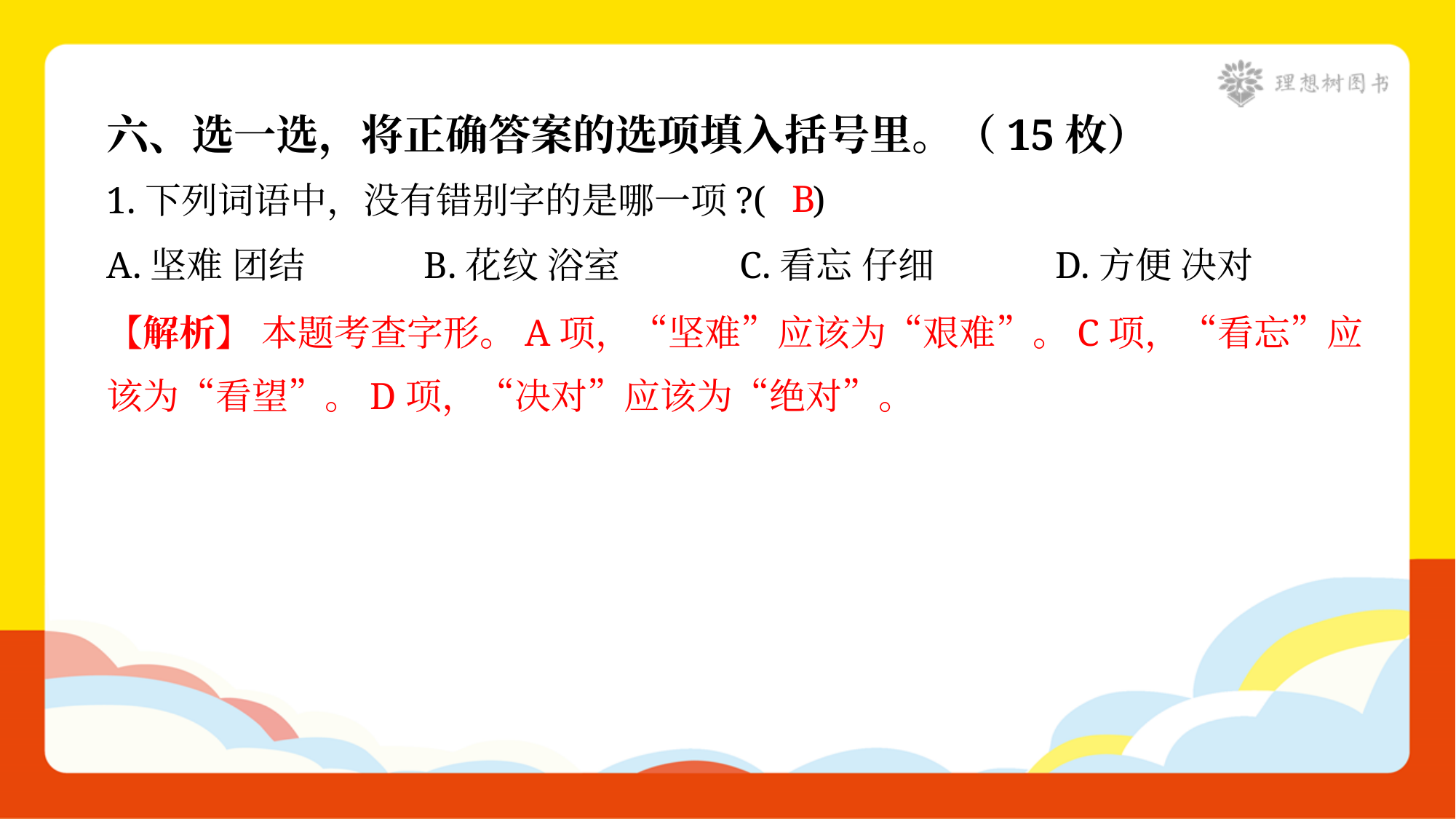

六、选一选，将正确答案的选项填入括号里。（15枚）
B
1.下列词语中，没有错别字的是哪一项?(     )
A.坚难 团结	B.花纹 浴室	C.看忘 仔细	D.方便 决对
【解析】 本题考查字形。A项，“坚难”应该为“艰难”。C项，“看忘”应
该为“看望”。D项，“决对”应该为“绝对”。